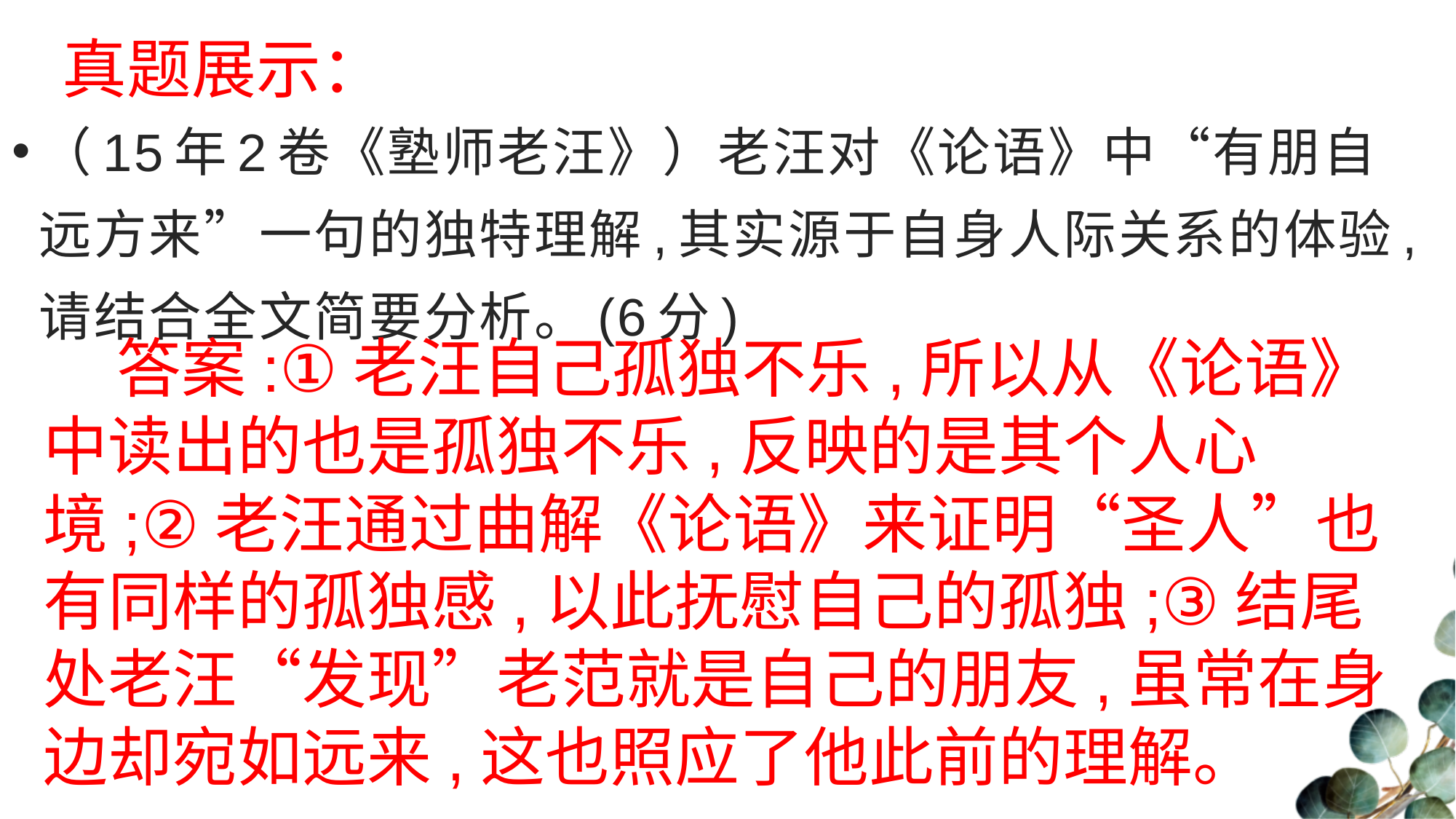

真题展示：
（15年2卷《塾师老汪》）老汪对《论语》中“有朋自远方来”一句的独特理解,其实源于自身人际关系的体验,请结合全文简要分析。(6分)

    答案:①老汪自己孤独不乐,所以从《论语》中读出的也是孤独不乐,反映的是其个人心境;②老汪通过曲解《论语》来证明“圣人”也有同样的孤独感,以此抚慰自己的孤独;③结尾处老汪“发现”老范就是自己的朋友,虽常在身边却宛如远来,这也照应了他此前的理解。